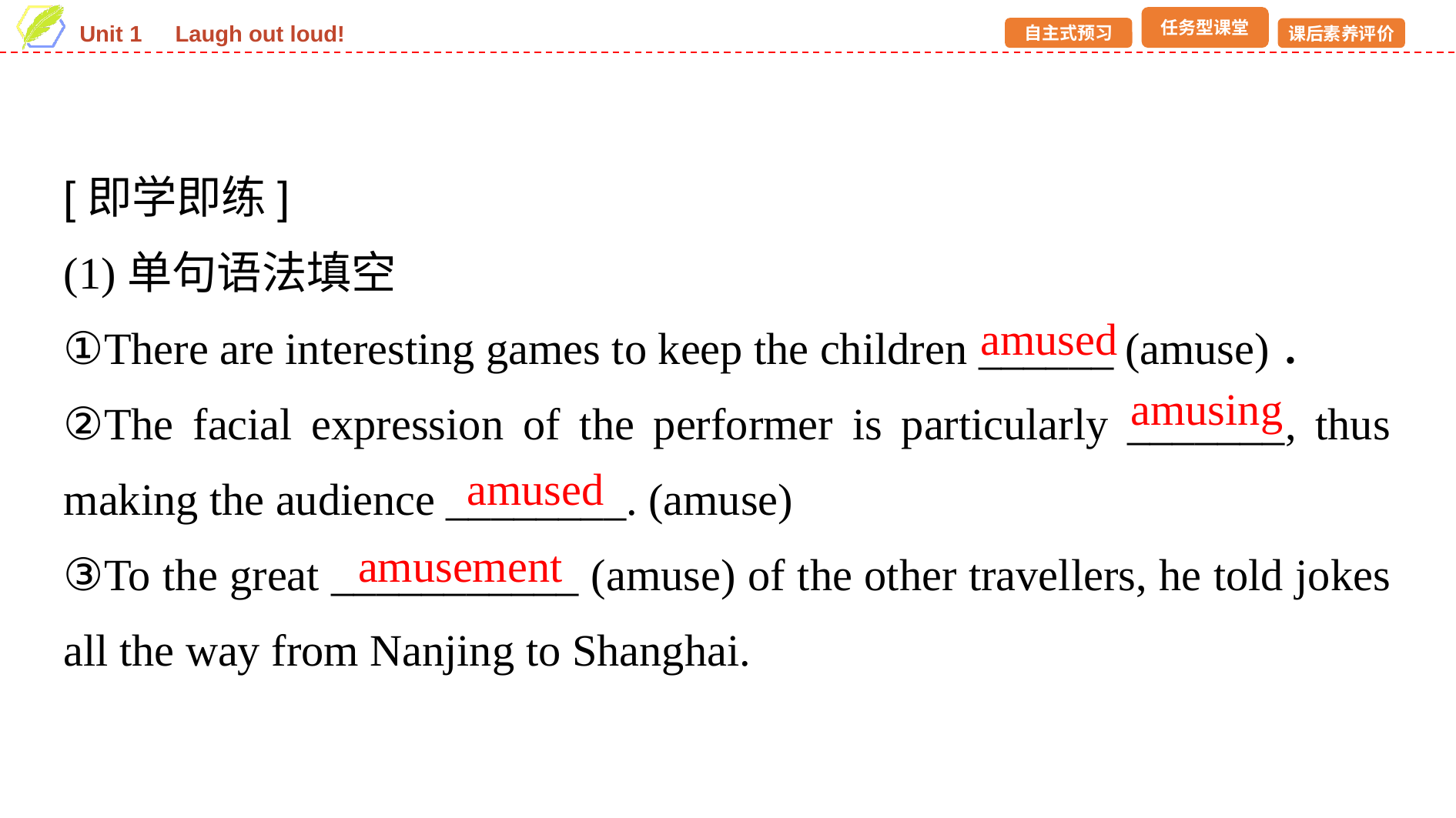

[即学即练]
(1)单句语法填空
①There are interesting games to keep the children ______ (amuse)．
②The facial expression of the performer is particularly _______, thus making the audience ________. (amuse)
③To the great ___________ (amuse) of the other travellers, he told jokes all the way from Nanjing to Shanghai.
amused
amusing
amused
amusement